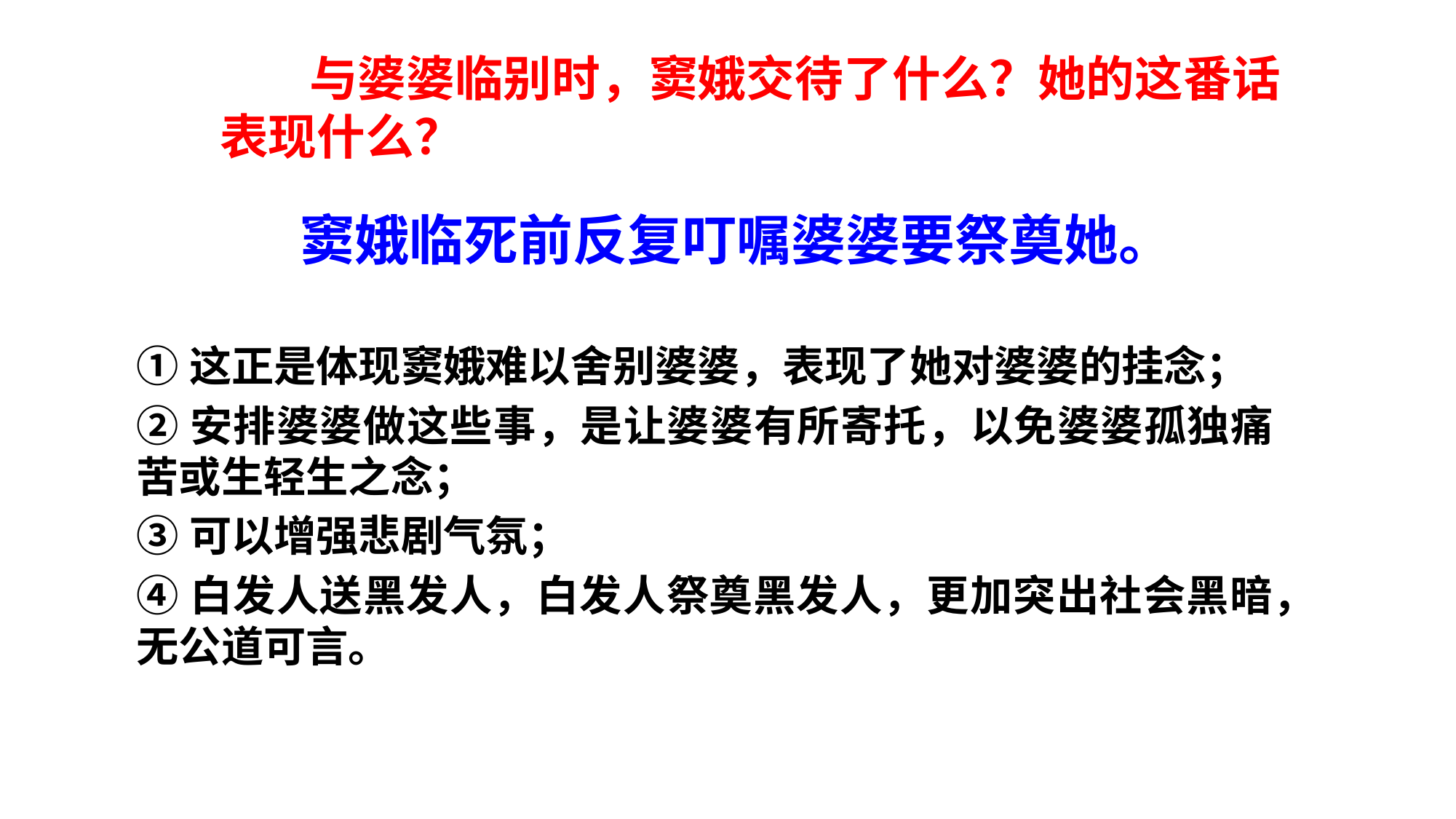

与婆婆临别时，窦娥交待了什么？她的这番话表现什么？
窦娥临死前反复叮嘱婆婆要祭奠她。
①这正是体现窦娥难以舍别婆婆，表现了她对婆婆的挂念；
②安排婆婆做这些事，是让婆婆有所寄托，以免婆婆孤独痛苦或生轻生之念；
③可以增强悲剧气氛；
④白发人送黑发人，白发人祭奠黑发人，更加突出社会黑暗，无公道可言。